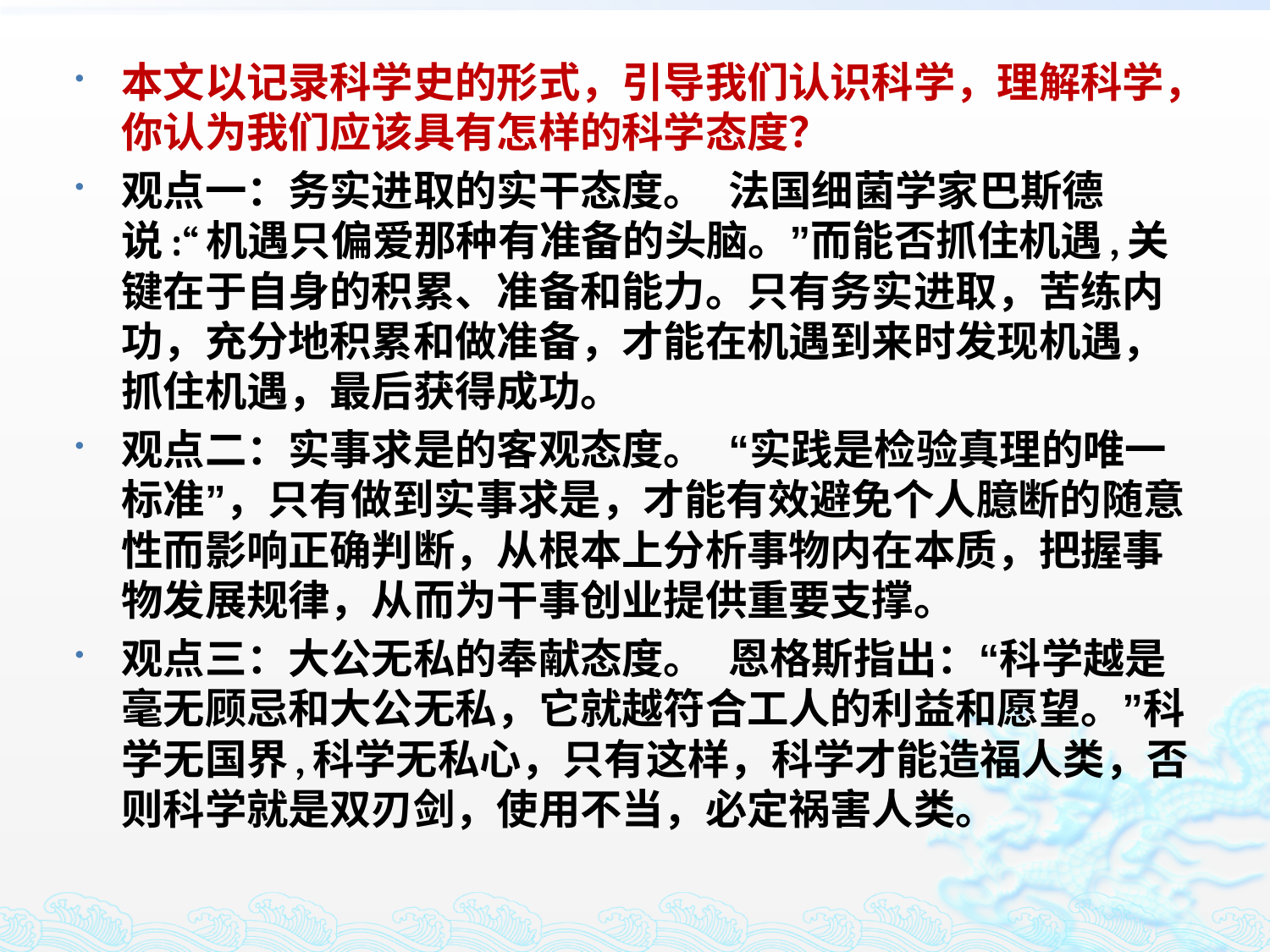

本文以记录科学史的形式，引导我们认识科学，理解科学，你认为我们应该具有怎样的科学态度？
观点一：务实进取的实干态度。  法国细菌学家巴斯德说:“机遇只偏爱那种有准备的头脑。”而能否抓住机遇,关键在于自身的积累、准备和能力。只有务实进取，苦练内功，充分地积累和做准备，才能在机遇到来时发现机遇，抓住机遇，最后获得成功。
观点二：实事求是的客观态度。  “实践是检验真理的唯一标准”，只有做到实事求是，才能有效避免个人臆断的随意性而影响正确判断，从根本上分析事物内在本质，把握事物发展规律，从而为干事创业提供重要支撑。
观点三：大公无私的奉献态度。  恩格斯指出：“科学越是毫无顾忌和大公无私，它就越符合工人的利益和愿望。”科学无国界,科学无私心，只有这样，科学才能造福人类，否则科学就是双刃剑，使用不当，必定祸害人类。